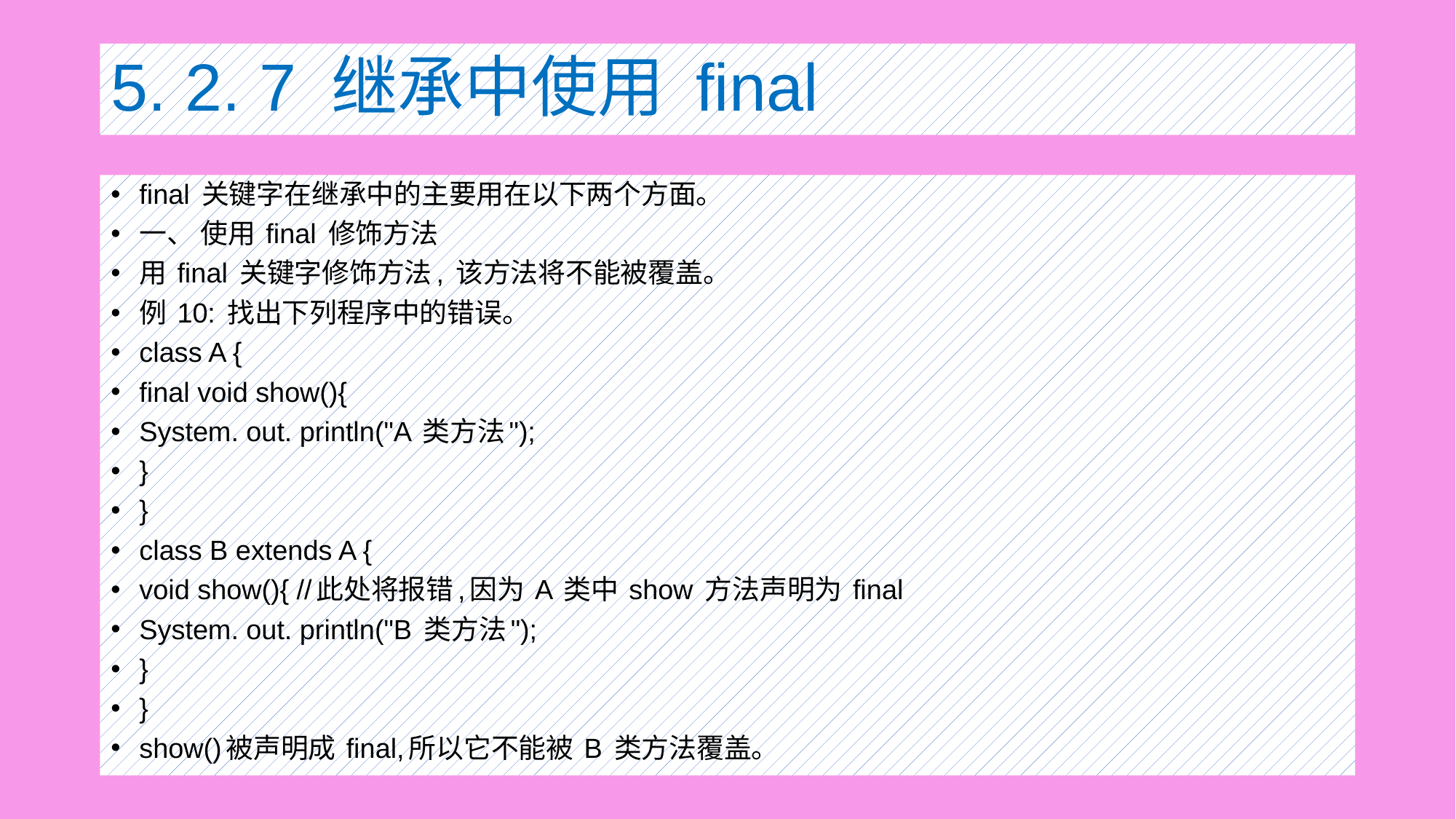

# 5. 2. 7 继承中使用 final
final 关键字在继承中的主要用在以下两个方面。
一、 使用 final 修饰方法
用 final 关键字修饰方法, 该方法将不能被覆盖。
例 10: 找出下列程序中的错误。
class A {
final void show(){
System. out. println("A 类方法");
}
}
class B extends A {
void show(){ //此处将报错,因为 A 类中 show 方法声明为 final
System. out. println("B 类方法");
}
}
show()被声明成 final,所以它不能被 B 类方法覆盖。